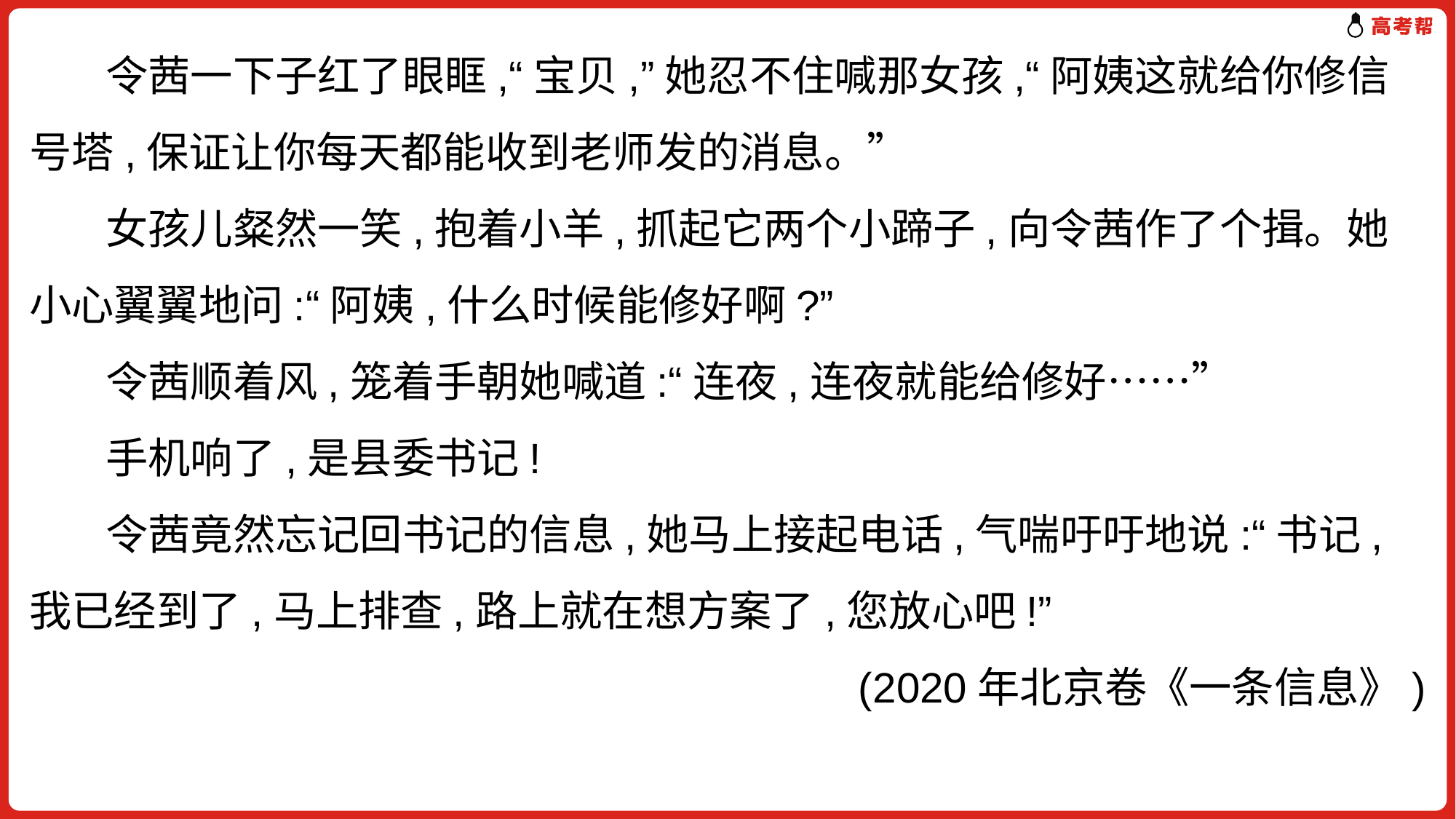

令茜一下子红了眼眶,“宝贝,”她忍不住喊那女孩,“阿姨这就给你修信号塔,保证让你每天都能收到老师发的消息。”
       女孩儿粲然一笑,抱着小羊,抓起它两个小蹄子,向令茜作了个揖。她小心翼翼地问:“阿姨,什么时候能修好啊?”
       令茜顺着风,笼着手朝她喊道:“连夜,连夜就能给修好……”
       手机响了,是县委书记!
       令茜竟然忘记回书记的信息,她马上接起电话,气喘吁吁地说:“书记,我已经到了,马上排查,路上就在想方案了,您放心吧!”
(2020年北京卷《一条信息》)